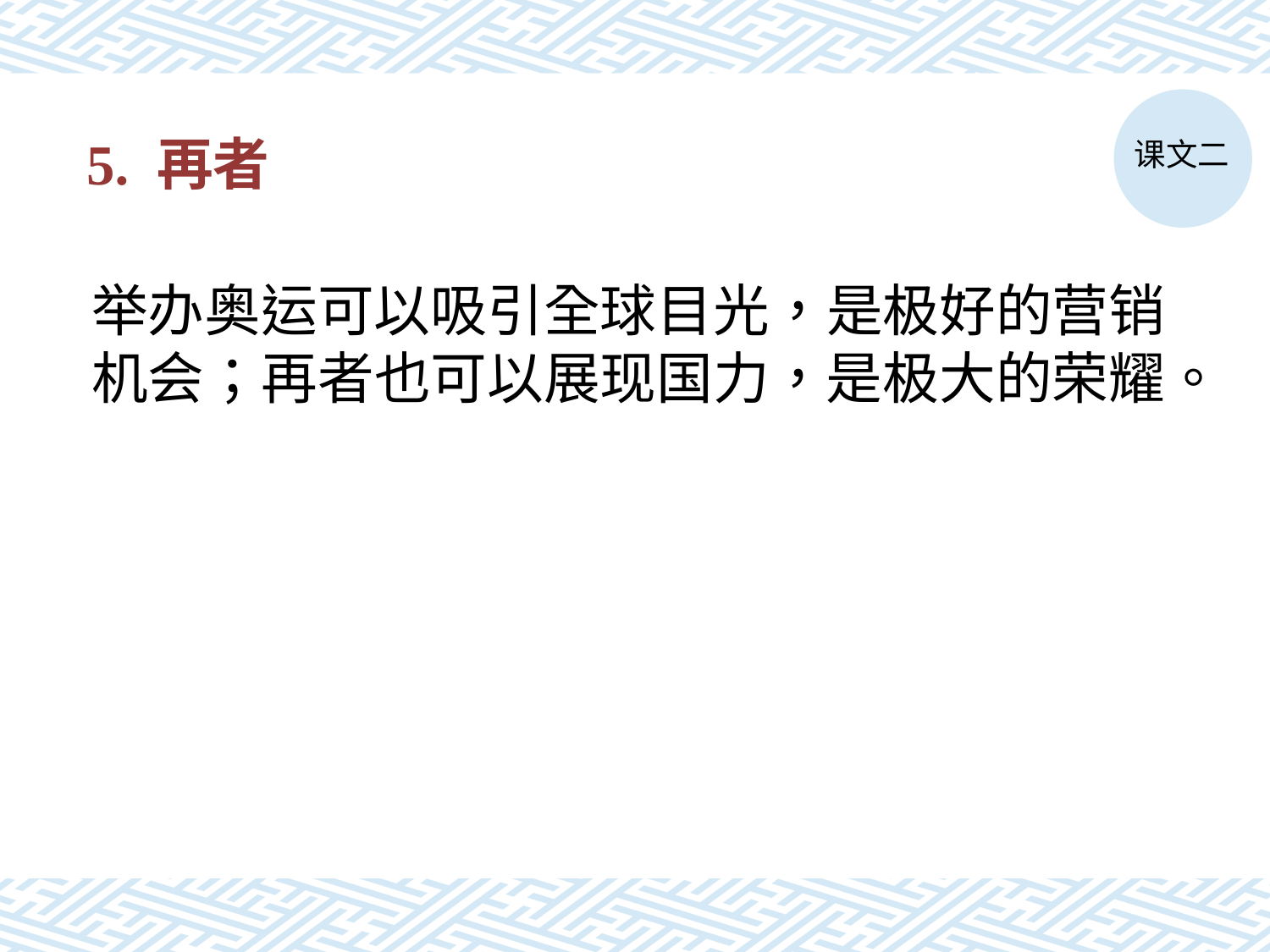

课文二
# 5. 再者
举办奥运可以吸引全球目光，是极好的营销机会；再者也可以展现国力，是极大的荣耀。